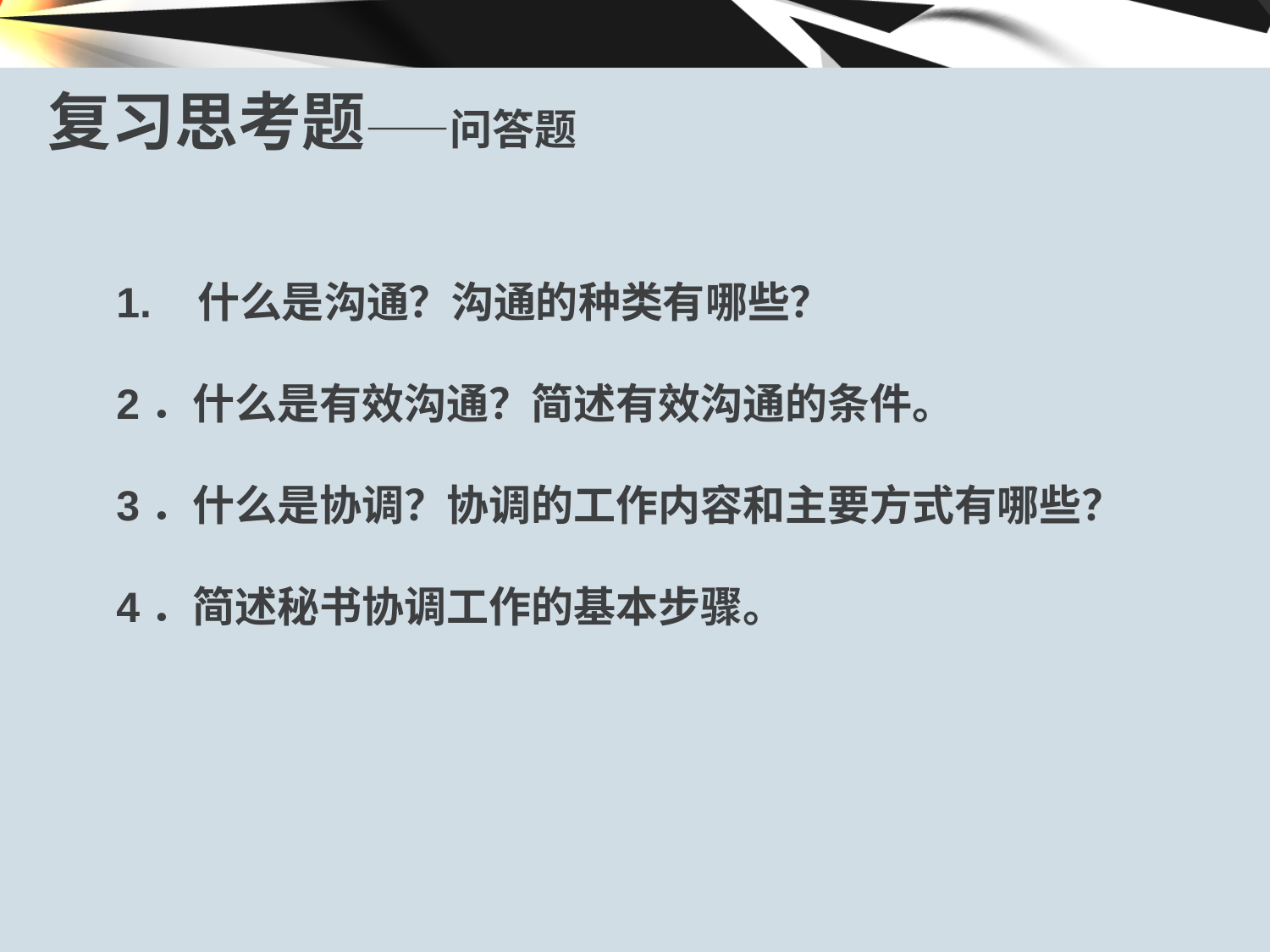

复习思考题——问答题
1.   什么是沟通？沟通的种类有哪些？
2．什么是有效沟通？简述有效沟通的条件。
3．什么是协调？协调的工作内容和主要方式有哪些？
4．简述秘书协调工作的基本步骤。